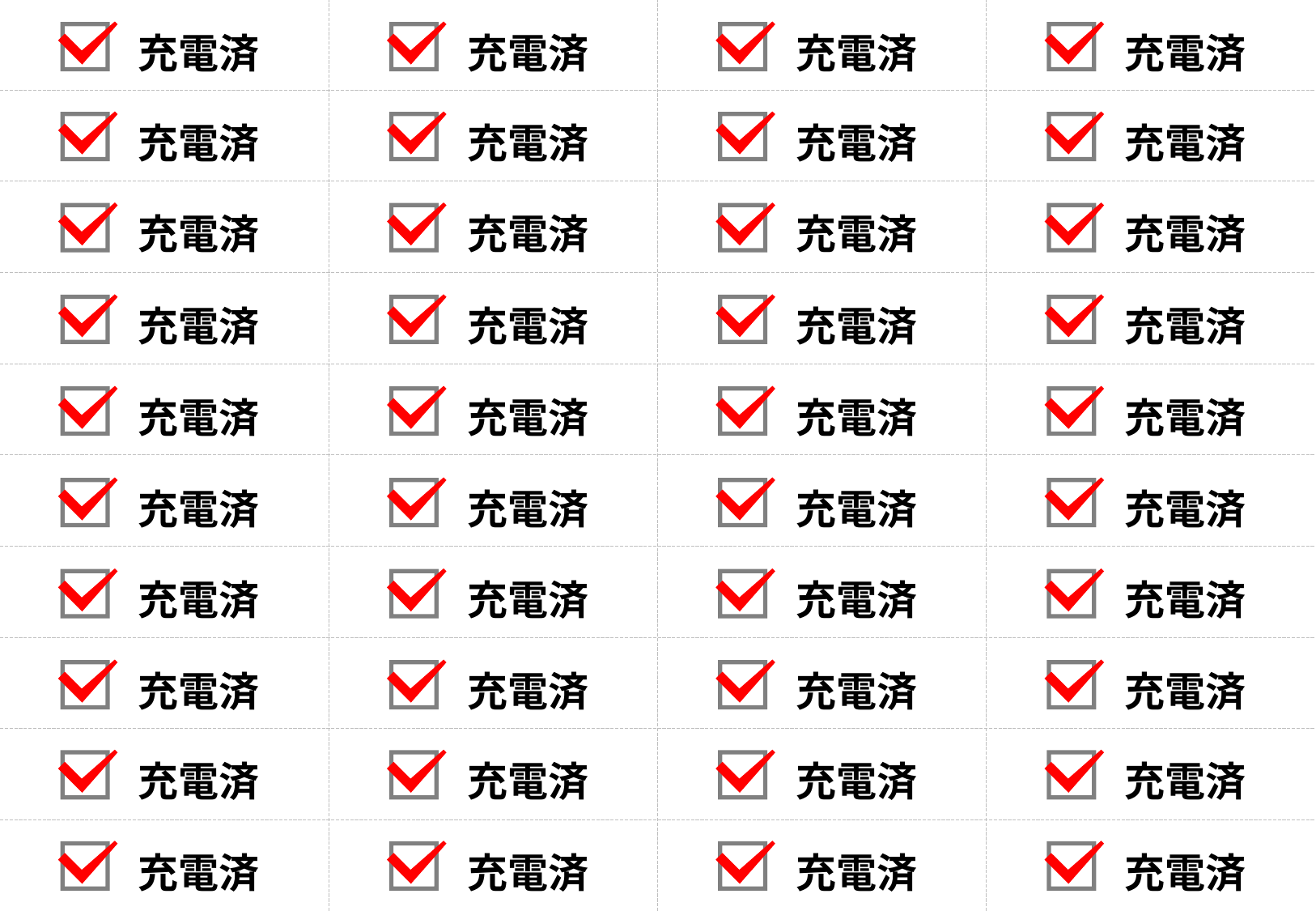

充電済
充電済
充電済
充電済

充電済
充電済
充電済
充電済

充電済
充電済
充電済
充電済

充電済
充電済
充電済
充電済

充電済
充電済
充電済
充電済

充電済
充電済
充電済
充電済

充電済
充電済
充電済
充電済

充電済
充電済
充電済
充電済

充電済
充電済
充電済
充電済

充電済
充電済
充電済
充電済